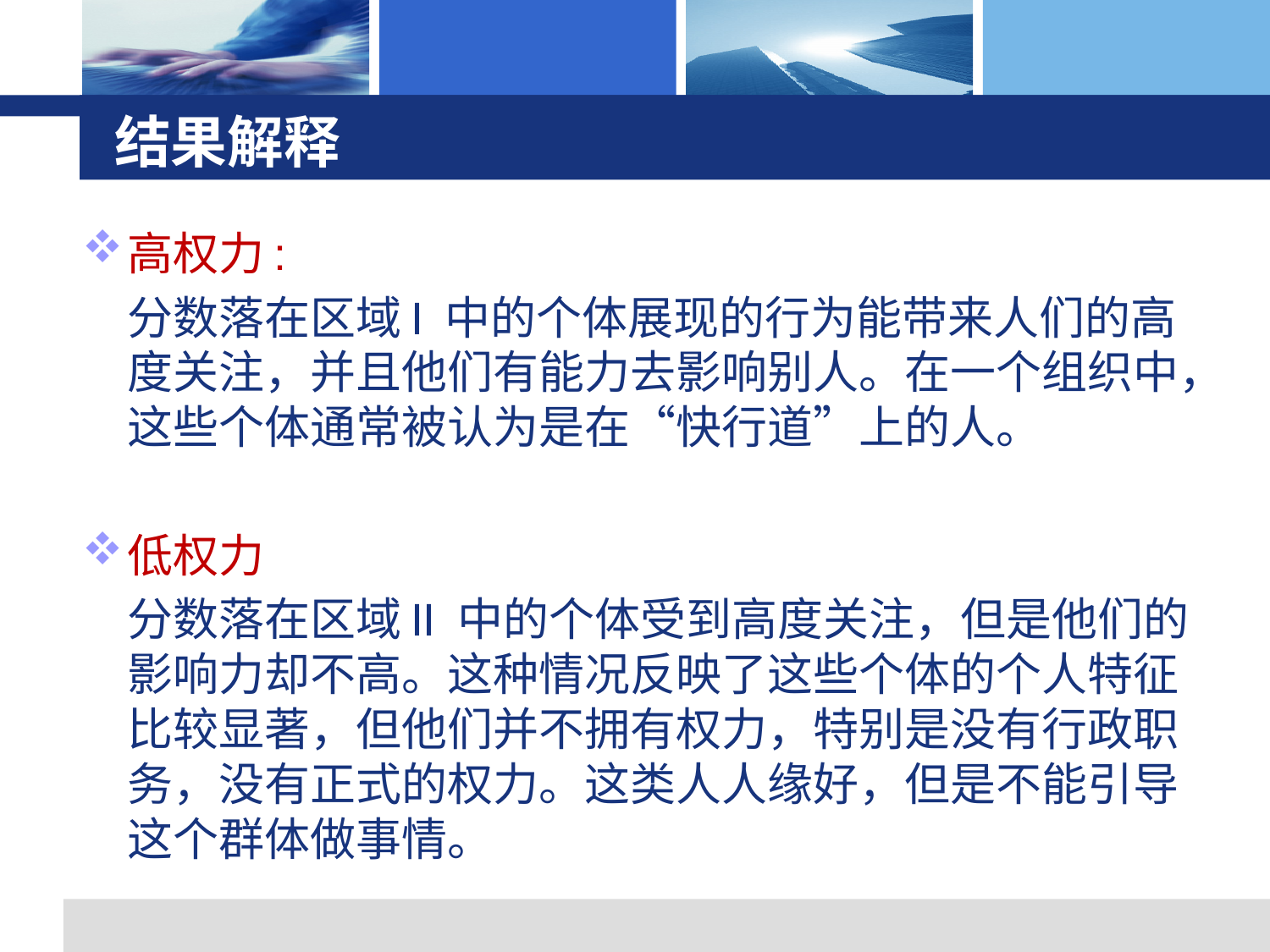

# 结果解释
高权力:
	分数落在区域I 中的个体展现的行为能带来人们的高度关注，并且他们有能力去影响别人。在一个组织中，这些个体通常被认为是在“快行道”上的人。

低权力
	分数落在区域II 中的个体受到高度关注，但是他们的影响力却不高。这种情况反映了这些个体的个人特征比较显著，但他们并不拥有权力，特别是没有行政职务，没有正式的权力。这类人人缘好，但是不能引导这个群体做事情。